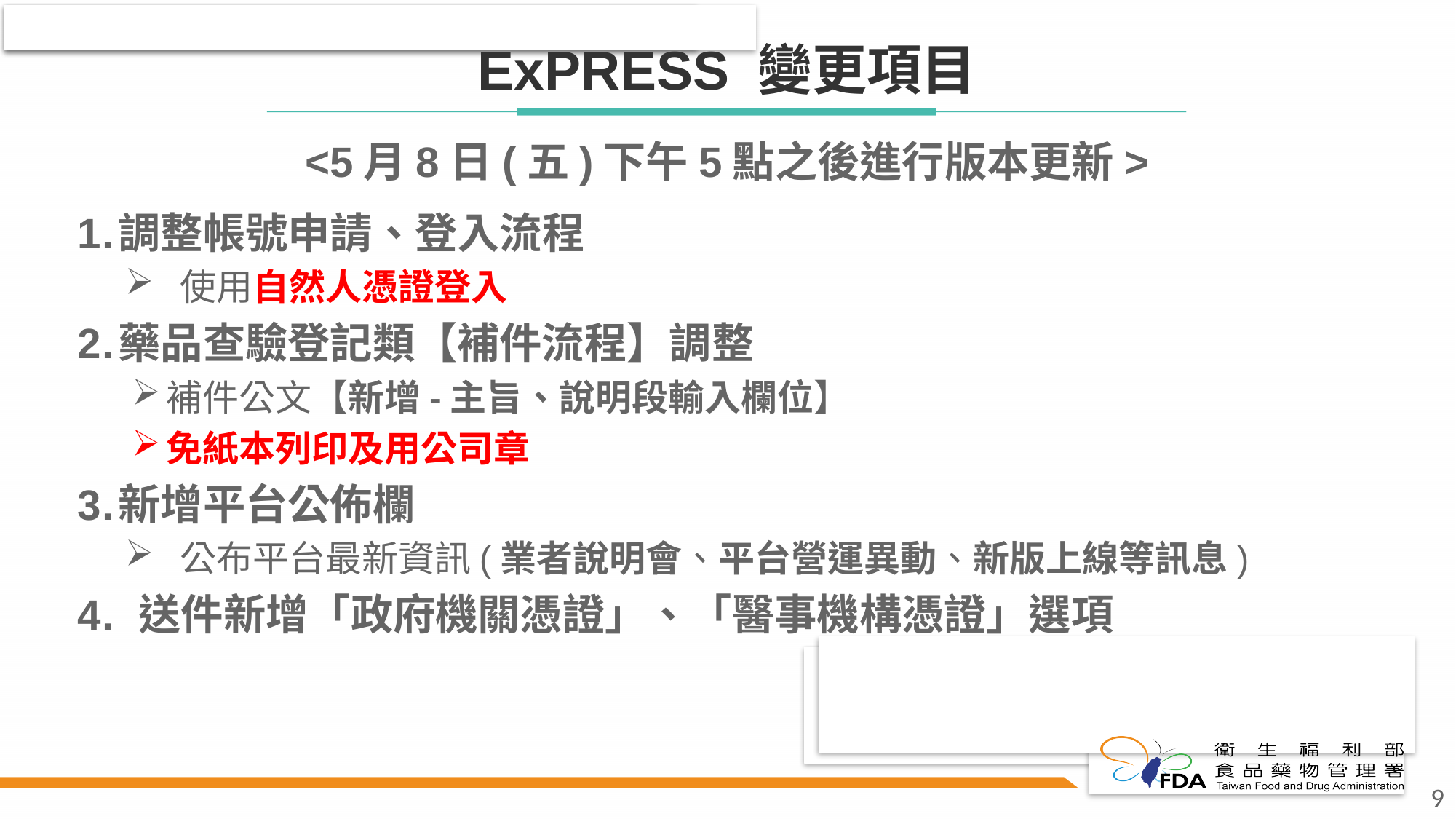

# ExPRESS 變更項目
<5月8日(五)下午5點之後進行版本更新>
調整帳號申請、登入流程
使用自然人憑證登入
藥品查驗登記類【補件流程】調整
補件公文【新增-主旨、說明段輸入欄位】
免紙本列印及用公司章
新增平台公佈欄
公布平台最新資訊(業者說明會、平台營運異動、新版上線等訊息)
送件新增「政府機關憑證」、「醫事機構憑證」選項